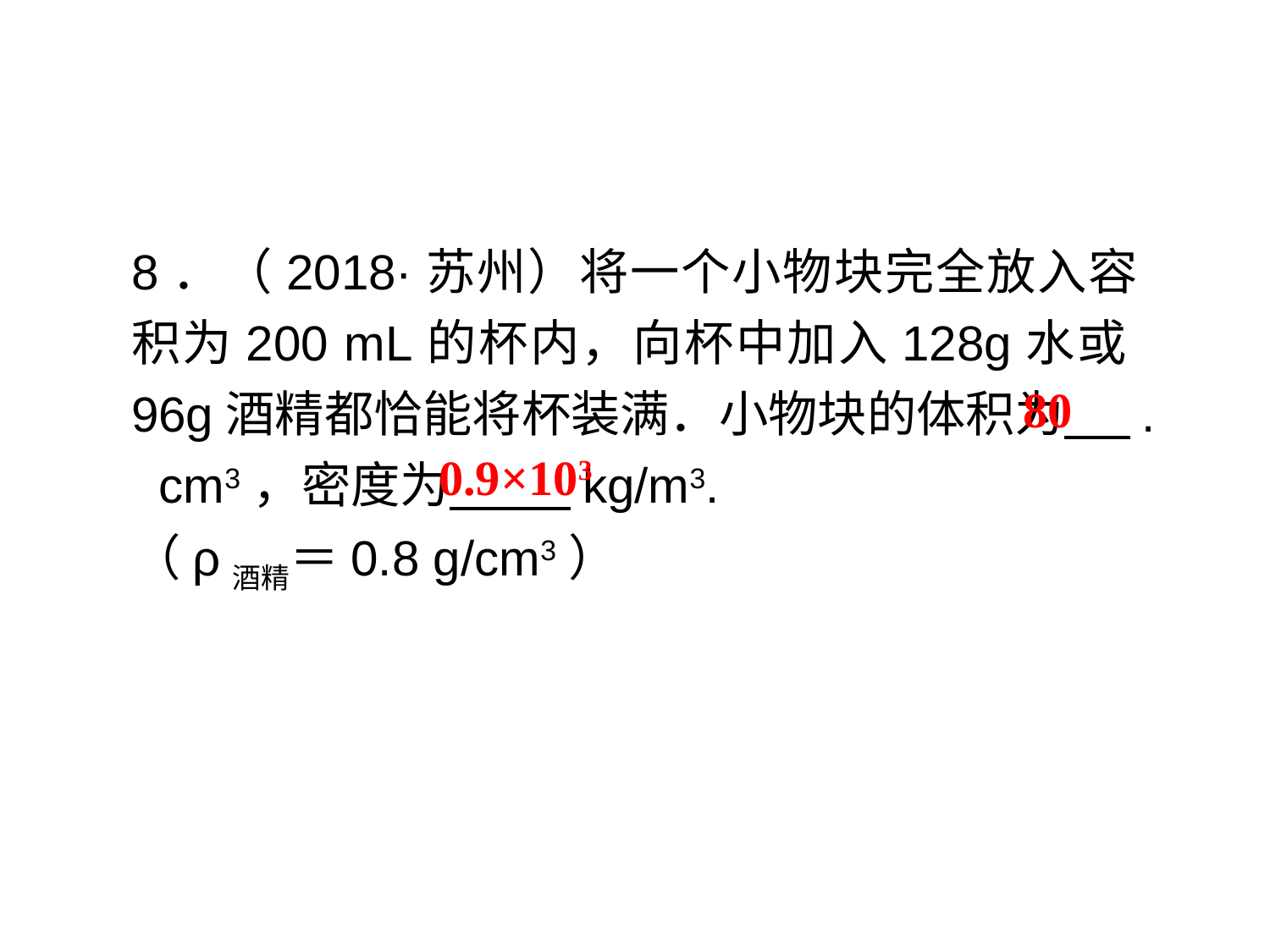

8．（2018·苏州）将一个小物块完全放入容积为200 mL的杯内，向杯中加入128g水或96g酒精都恰能将杯装满．小物块的体积为      .  cm3，密度为           kg/m3.
（ρ酒精＝0.8 g/cm3）
80
0.9×103